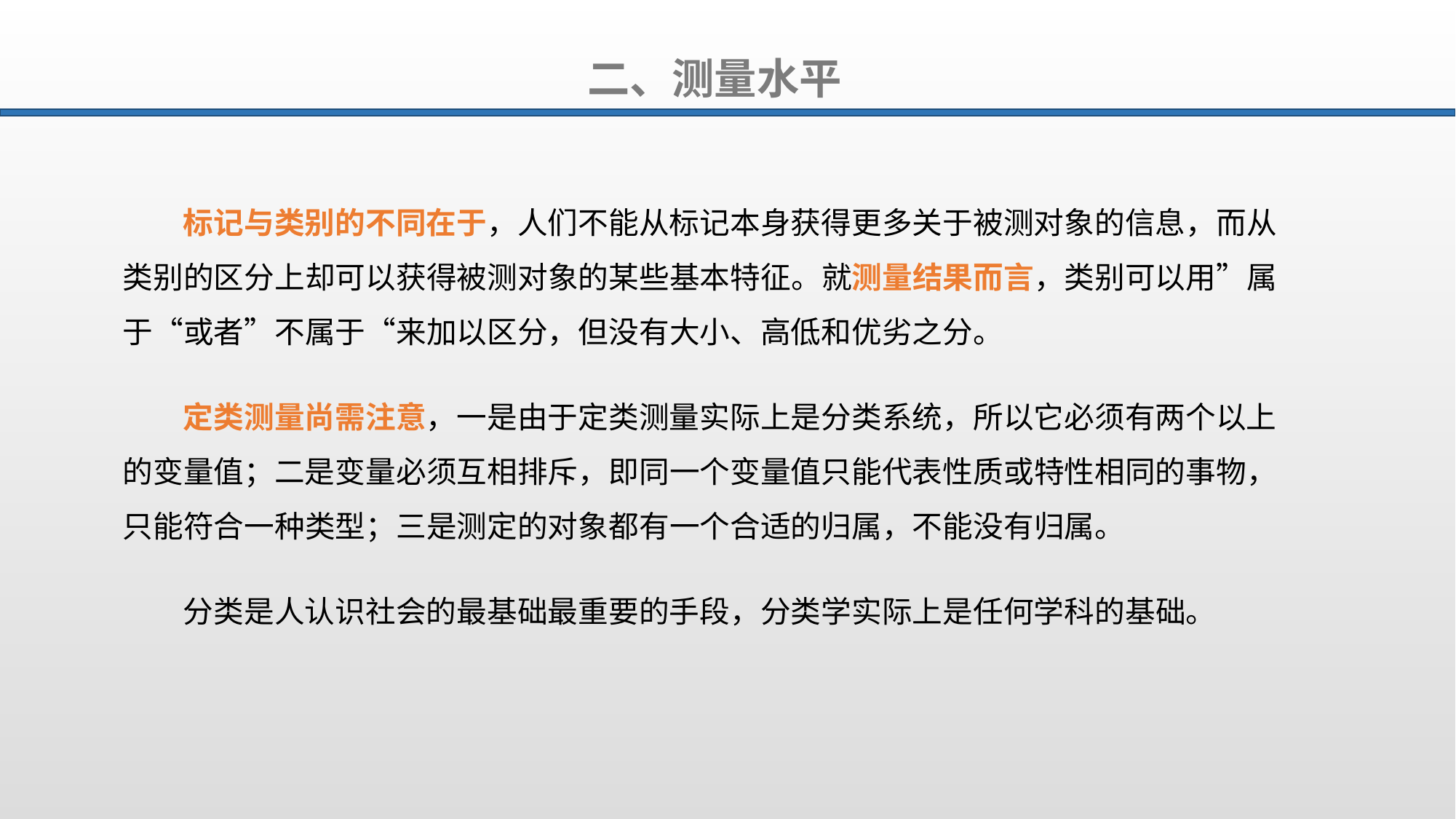

二、测量水平

标记与类别的不同在于，人们不能从标记本身获得更多关于被测对象的信息，而从类别的区分上却可以获得被测对象的某些基本特征。就测量结果而言，类别可以用”属于“或者”不属于“来加以区分，但没有大小、高低和优劣之分。
定类测量尚需注意，一是由于定类测量实际上是分类系统，所以它必须有两个以上的变量值；二是变量必须互相排斥，即同一个变量值只能代表性质或特性相同的事物，只能符合一种类型；三是测定的对象都有一个合适的归属，不能没有归属。
分类是人认识社会的最基础最重要的手段，分类学实际上是任何学科的基础。